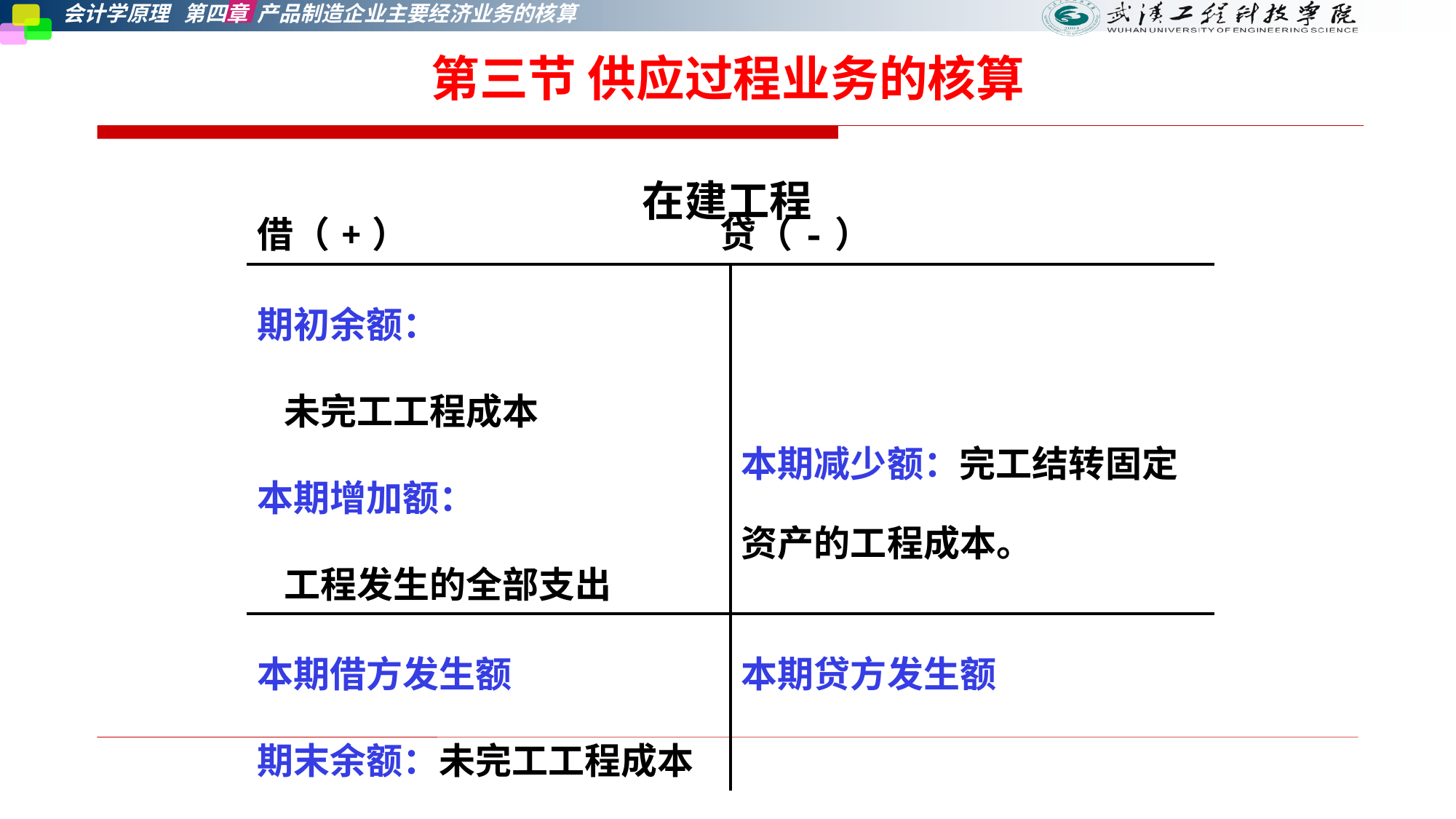

第三节 供应过程业务的核算
在建工程
| 借（+） 贷（-） |  |
| --- | --- |
| 期初余额： 未完工工程成本 本期增加额： 工程发生的全部支出 | 本期减少额：完工结转固定资产的工程成本。 |
| 本期借方发生额 期末余额：未完工工程成本 | 本期贷方发生额 |